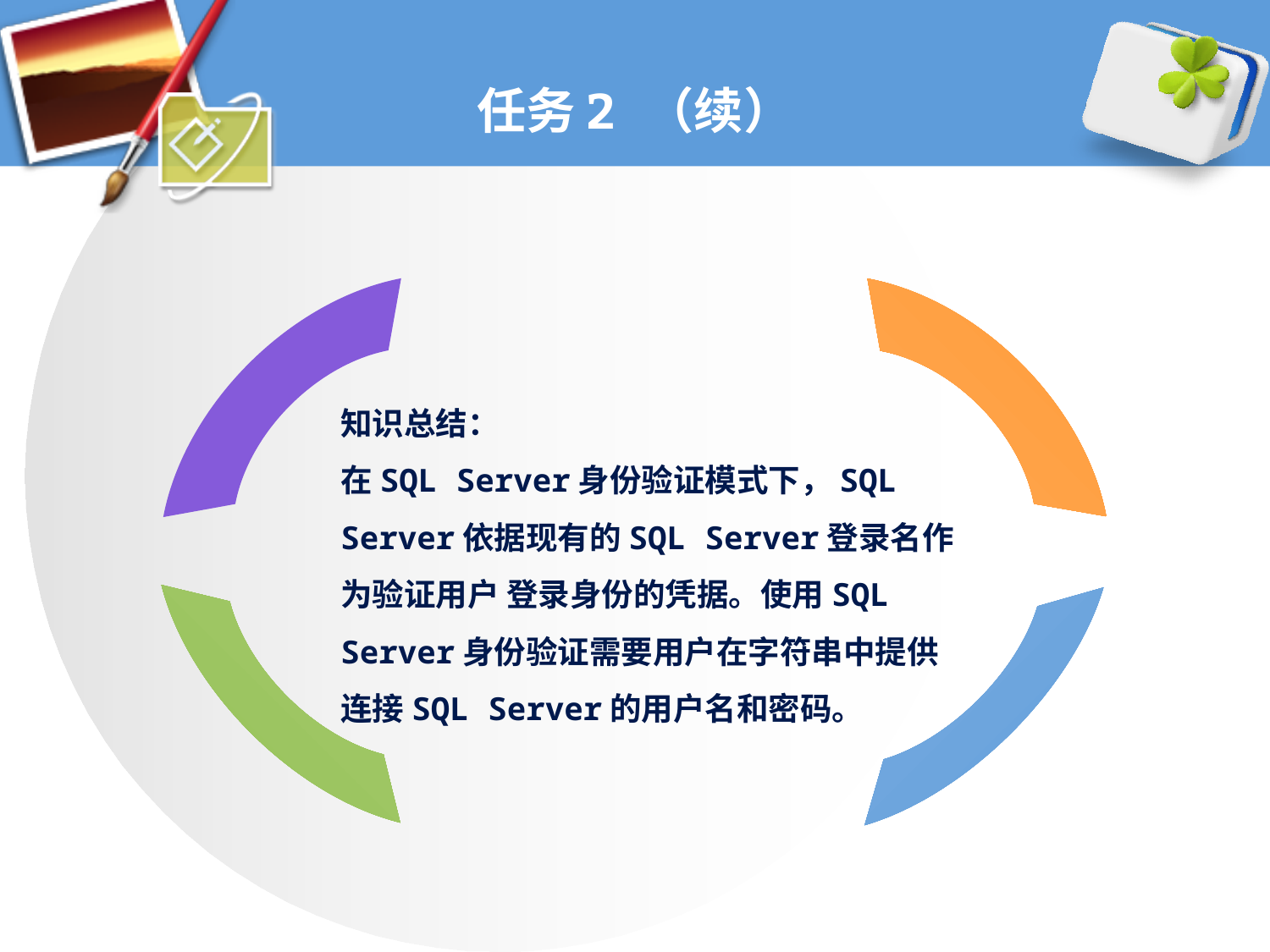

# 任务2  （续）

知识总结：
在SQL Server身份验证模式下，SQL Server依据现有的SQL Server登录名作为验证用户 登录身份的凭据。使用SQL Server身份验证需要用户在字符串中提供连接SQL Server的用户名和密码。